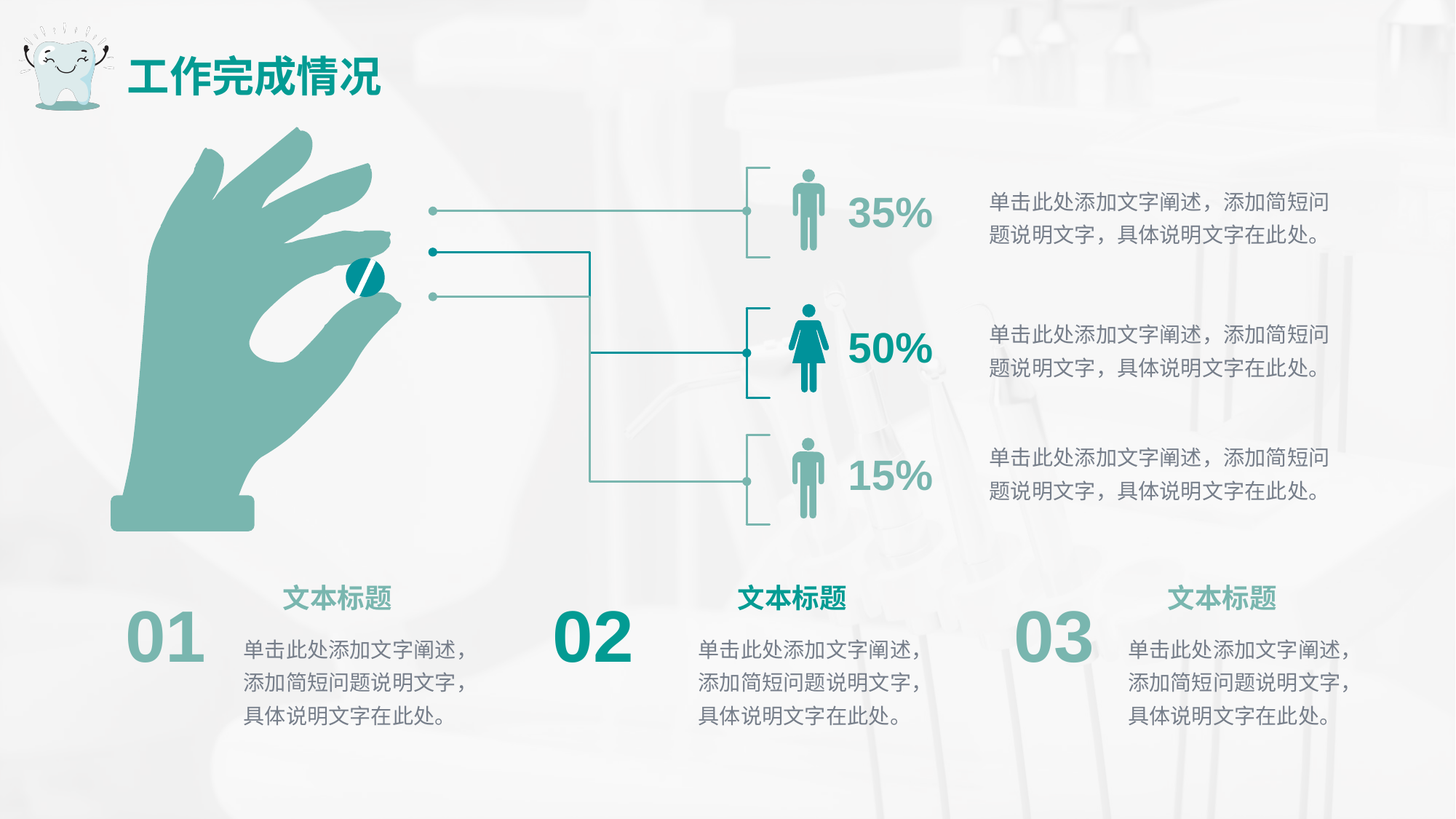

工作完成情况

单击此处添加文字阐述，添加简短问题说明文字，具体说明文字在此处。
35%

单击此处添加文字阐述，添加简短问题说明文字，具体说明文字在此处。
50%
单击此处添加文字阐述，添加简短问题说明文字，具体说明文字在此处。

15%
文本标题
文本标题
文本标题
01
02
03
单击此处添加文字阐述，添加简短问题说明文字，具体说明文字在此处。
单击此处添加文字阐述，添加简短问题说明文字，具体说明文字在此处。
单击此处添加文字阐述，添加简短问题说明文字，具体说明文字在此处。